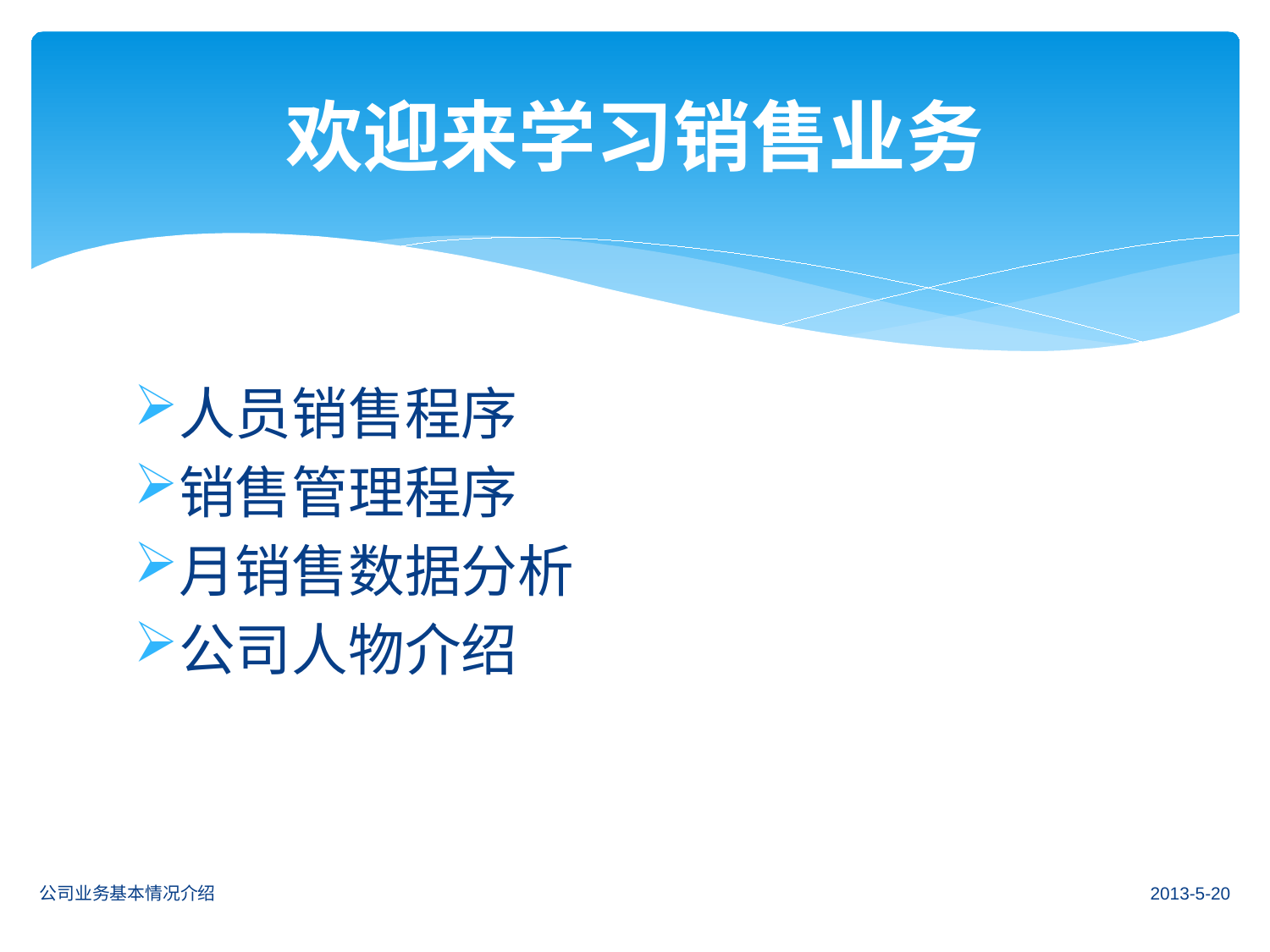

# 欢迎来学习销售业务
人员销售程序
销售管理程序
月销售数据分析
公司人物介绍
公司业务基本情况介绍
2013-5-20